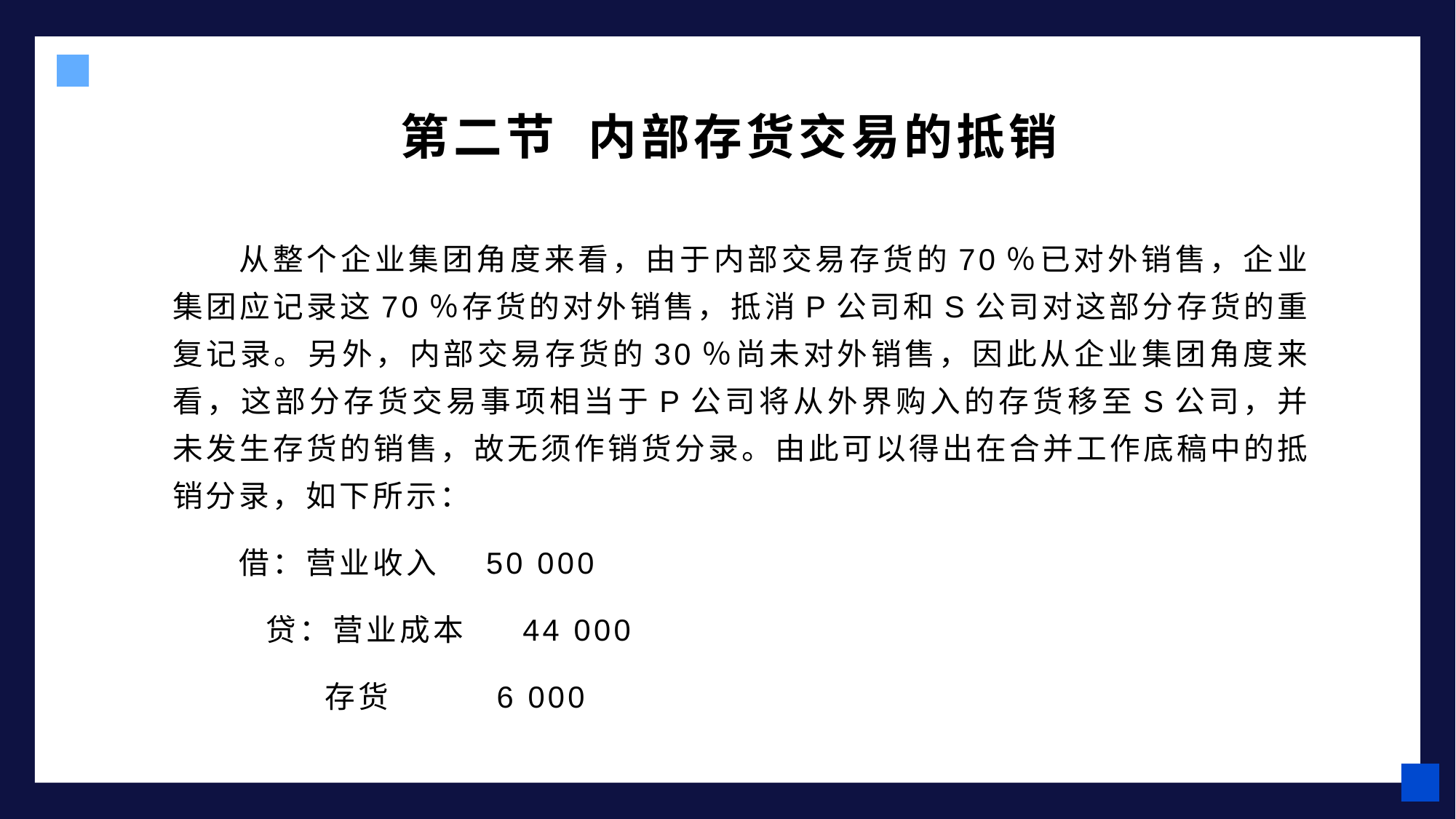

第二节  内部存货交易的抵销
从整个企业集团角度来看，由于内部交易存货的70％已对外销售，企业集团应记录这70％存货的对外销售，抵消P公司和S公司对这部分存货的重复记录。另外，内部交易存货的30％尚未对外销售，因此从企业集团角度来看，这部分存货交易事项相当于P公司将从外界购入的存货移至S公司，并未发生存货的销售，故无须作销货分录。由此可以得出在合并工作底稿中的抵销分录，如下所示：
借：营业收入    50 000
  贷：营业成本     44 000
        存货          6 000